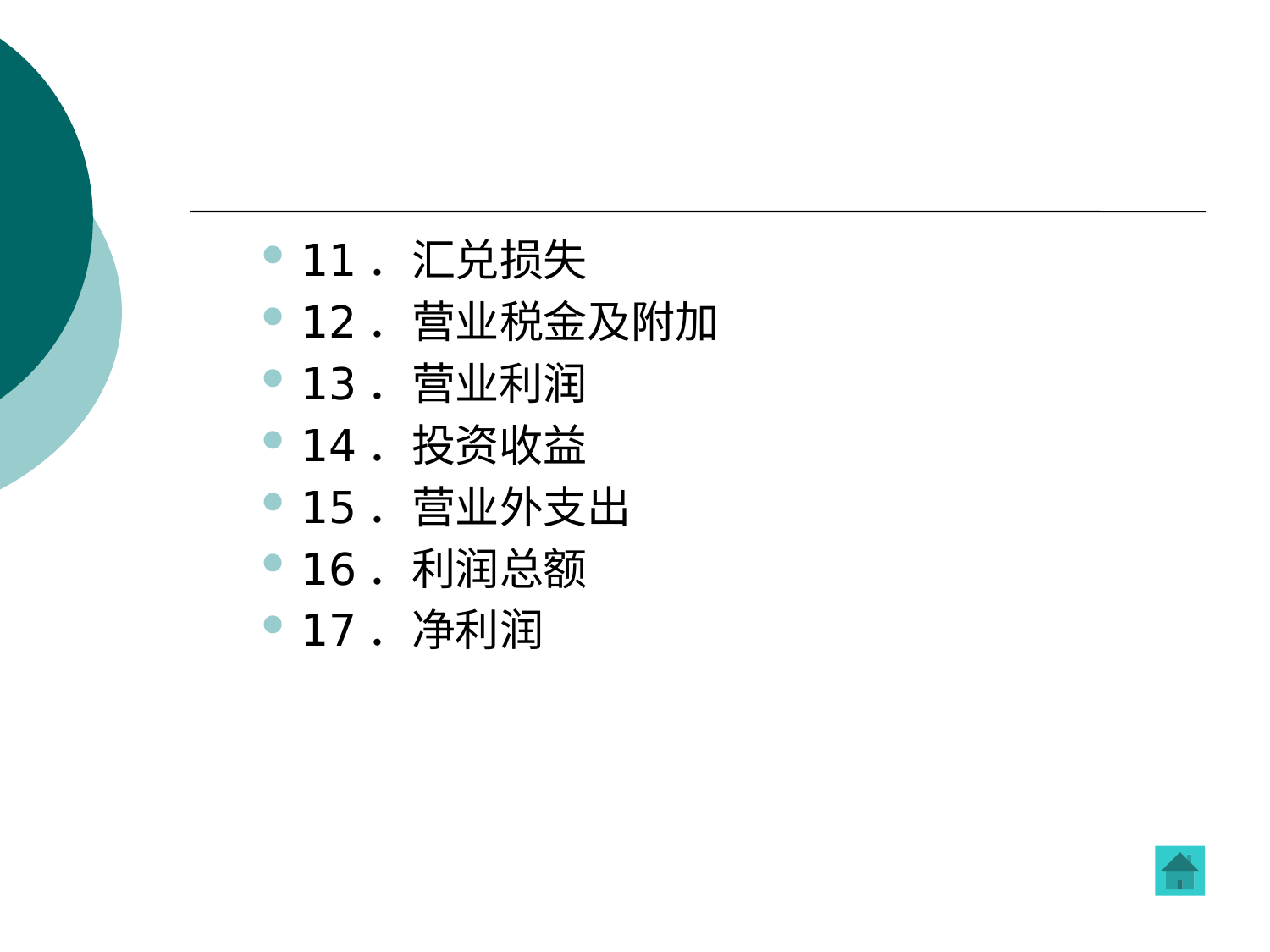

#
11．汇兑损失
12．营业税金及附加
13．营业利润
14．投资收益
15．营业外支出
16．利润总额
17．净利润